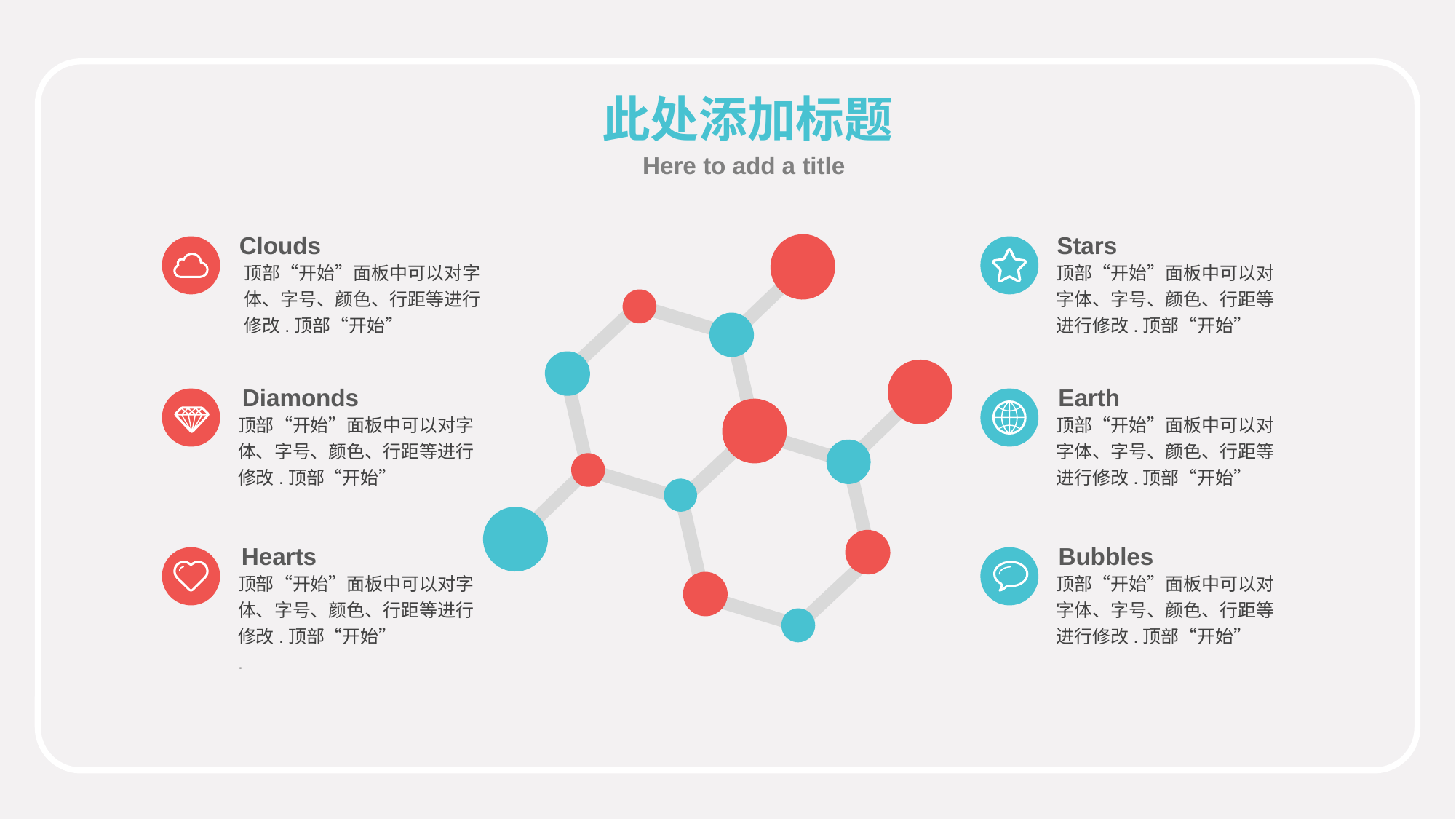

此处添加标题
Here to add a title

Clouds
Stars

顶部“开始”面板中可以对字体、字号、颜色、行距等进行修改.顶部“开始”
顶部“开始”面板中可以对字体、字号、颜色、行距等进行修改.顶部“开始”
Diamonds
Earth

顶部“开始”面板中可以对字体、字号、颜色、行距等进行修改.顶部“开始”
顶部“开始”面板中可以对字体、字号、颜色、行距等进行修改.顶部“开始”
Hearts
Bubbles

顶部“开始”面板中可以对字体、字号、颜色、行距等进行修改.顶部“开始”
.
顶部“开始”面板中可以对字体、字号、颜色、行距等进行修改.顶部“开始”